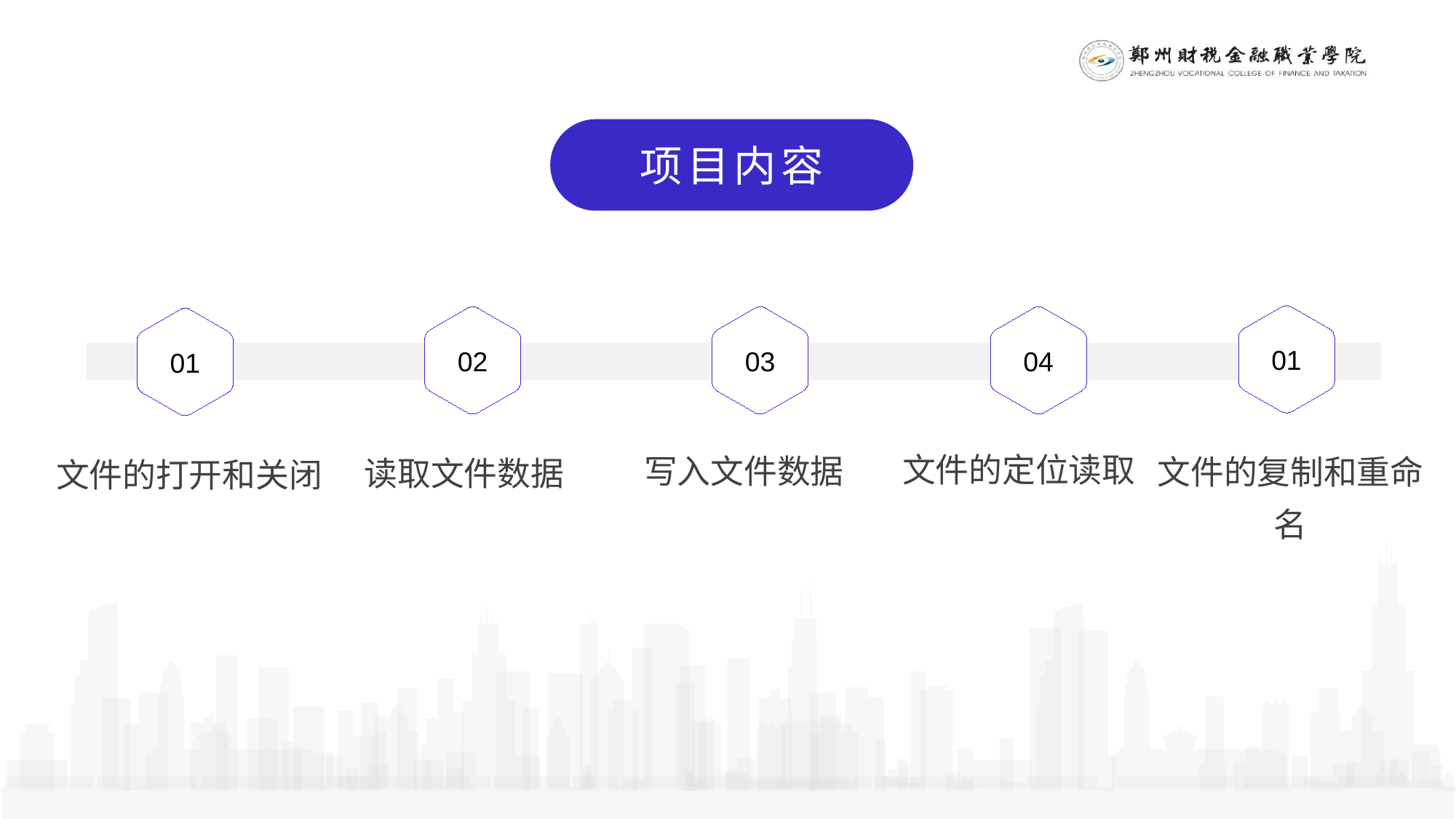

项目内容

01
02
03
04
01

文件的定位读取
写入文件数据
文件的复制和重命名
读取文件数据
文件的打开和关闭